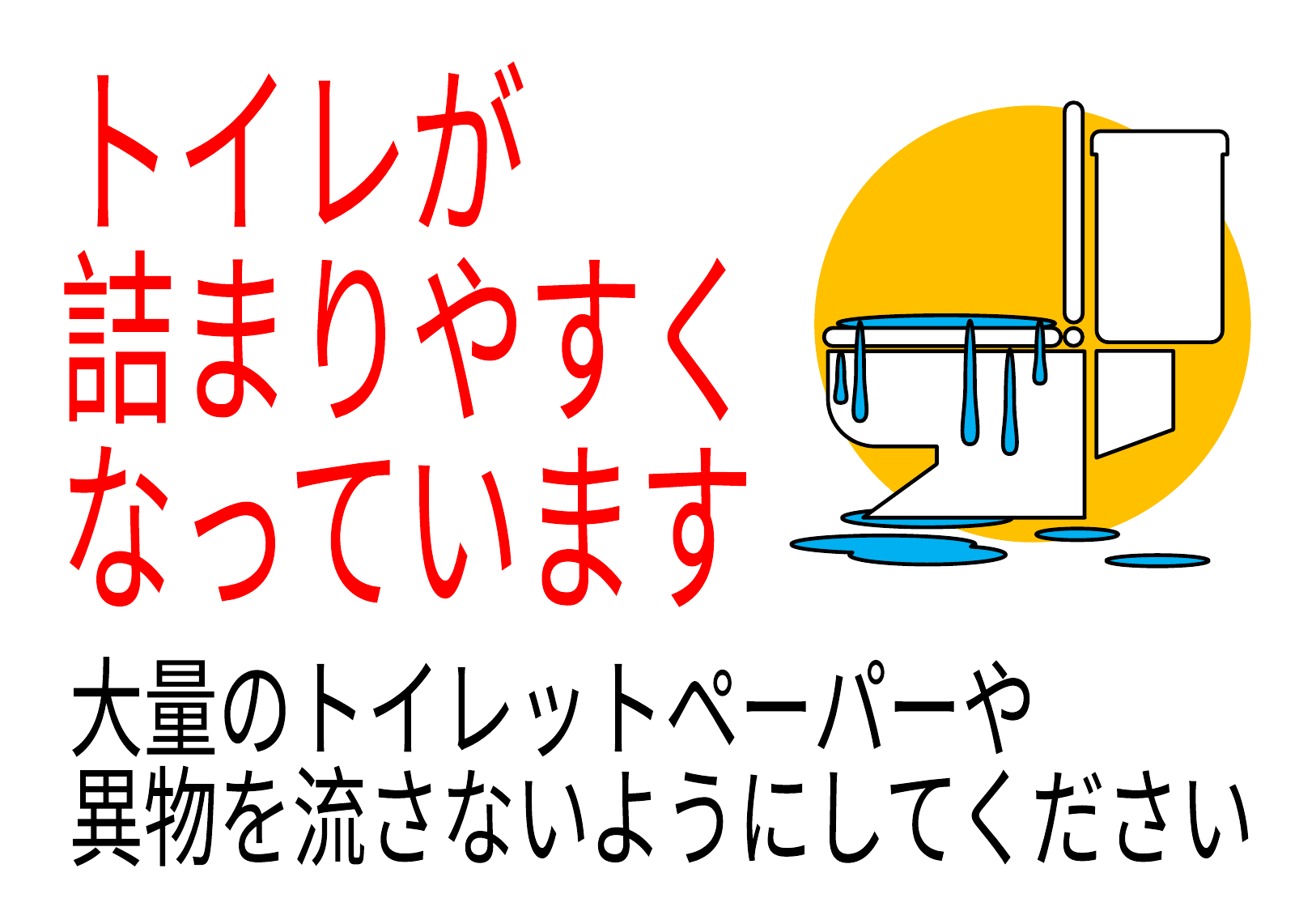

トイレが
詰まりやすく
なっています

大量のトイレットペーパーや
異物を流さないようにしてください